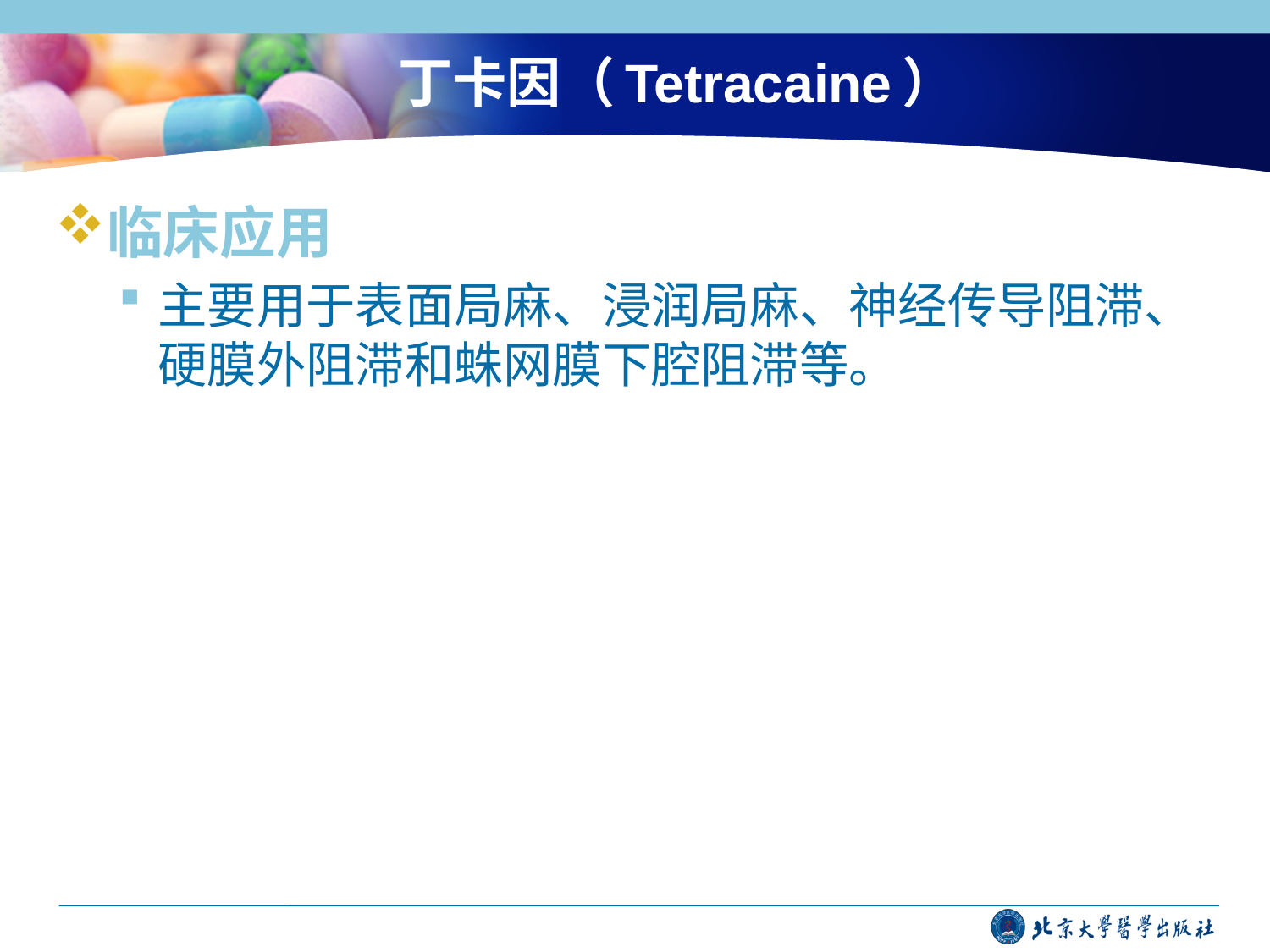

# 丁卡因（Tetracaine）
临床应用
主要用于表面局麻、浸润局麻、神经传导阻滞、硬膜外阻滞和蛛网膜下腔阻滞等。